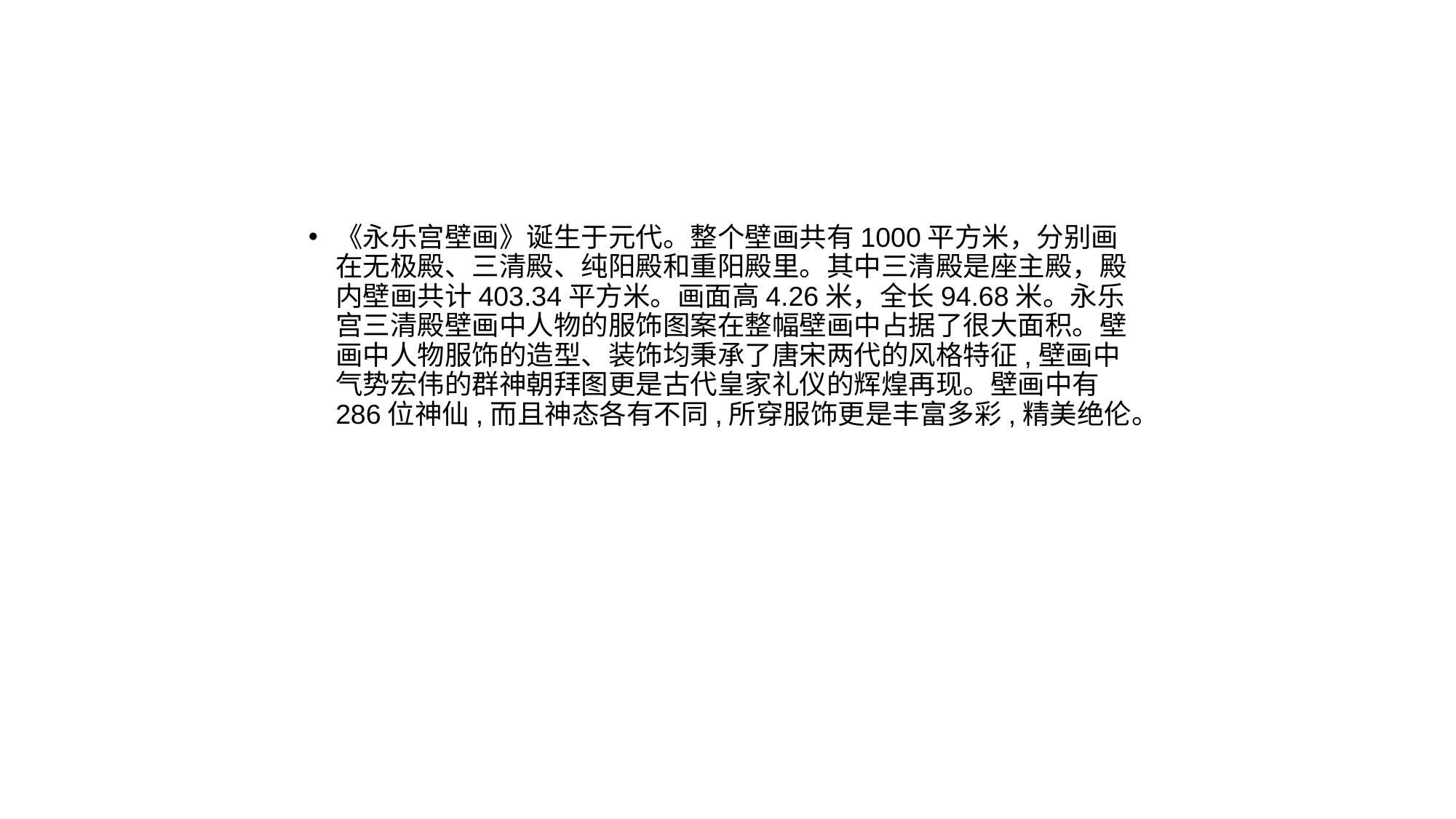

《永乐宫壁画》诞生于元代。整个壁画共有1000平方米，分别画在无极殿、三清殿、纯阳殿和重阳殿里。其中三清殿是座主殿，殿内壁画共计403.34平方米。画面高4.26米，全长94.68米。永乐宫三清殿壁画中人物的服饰图案在整幅壁画中占据了很大面积。壁画中人物服饰的造型、装饰均秉承了唐宋两代的风格特征,壁画中气势宏伟的群神朝拜图更是古代皇家礼仪的辉煌再现。壁画中有286位神仙,而且神态各有不同,所穿服饰更是丰富多彩,精美绝伦。